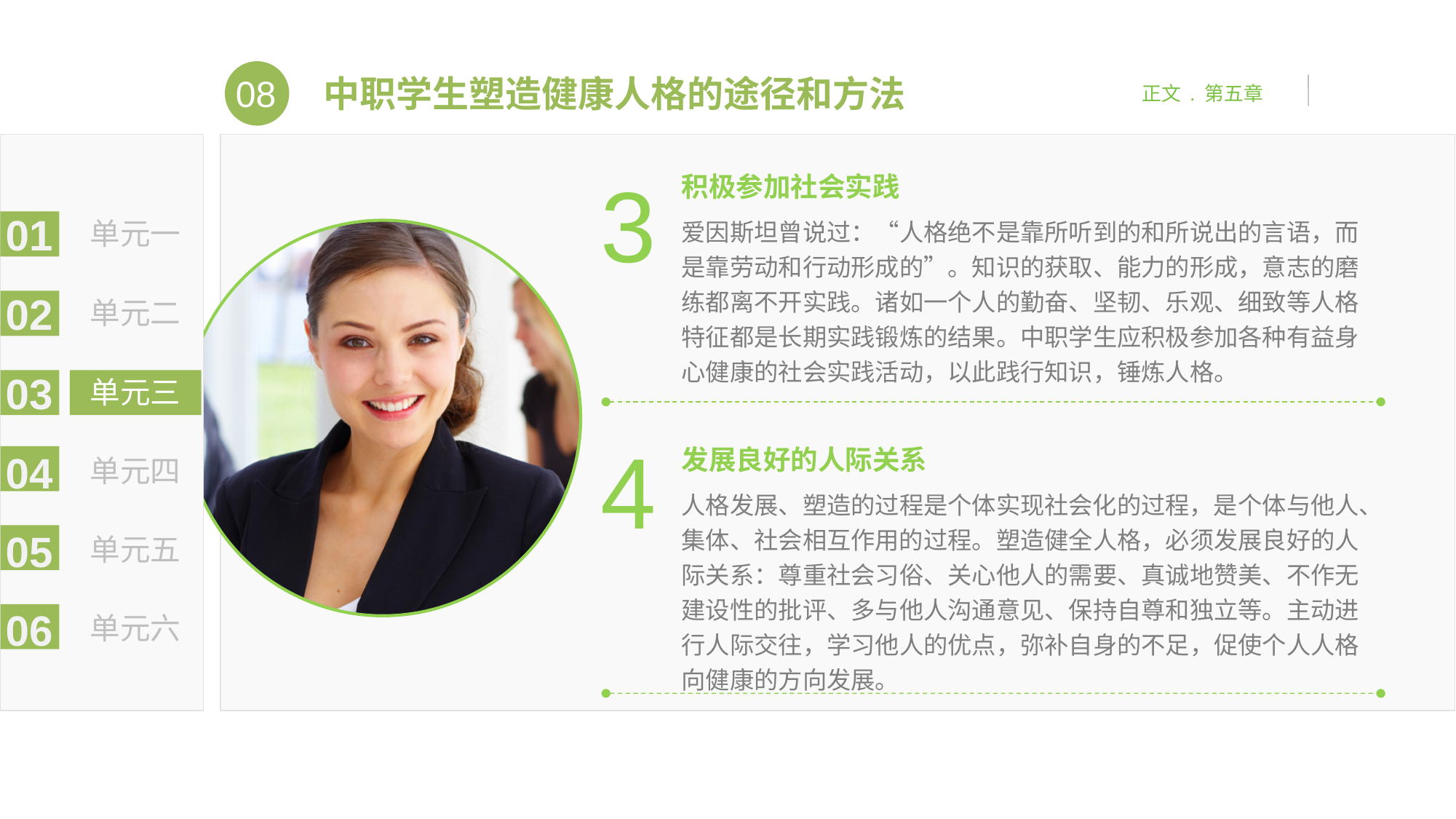

08
中职学生塑造健康人格的途径和方法

正文 . 第五章

01
单元一

02
单元二

03
单元三

04

单元四
05

单元五
06

单元六

3
积极参加社会实践
爱因斯坦曾说过：“人格绝不是靠所听到的和所说出的言语，而是靠劳动和行动形成的”。知识的获取、能力的形成，意志的磨练都离不开实践。诸如一个人的勤奋、坚韧、乐观、细致等人格特征都是长期实践锻炼的结果。中职学生应积极参加各种有益身心健康的社会实践活动，以此践行知识，锤炼人格。

4
发展良好的人际关系
人格发展、塑造的过程是个体实现社会化的过程，是个体与他人、集体、社会相互作用的过程。塑造健全人格，必须发展良好的人际关系：尊重社会习俗、关心他人的需要、真诚地赞美、不作无建设性的批评、多与他人沟通意见、保持自尊和独立等。主动进行人际交往，学习他人的优点，弥补自身的不足，促使个人人格向健康的方向发展。